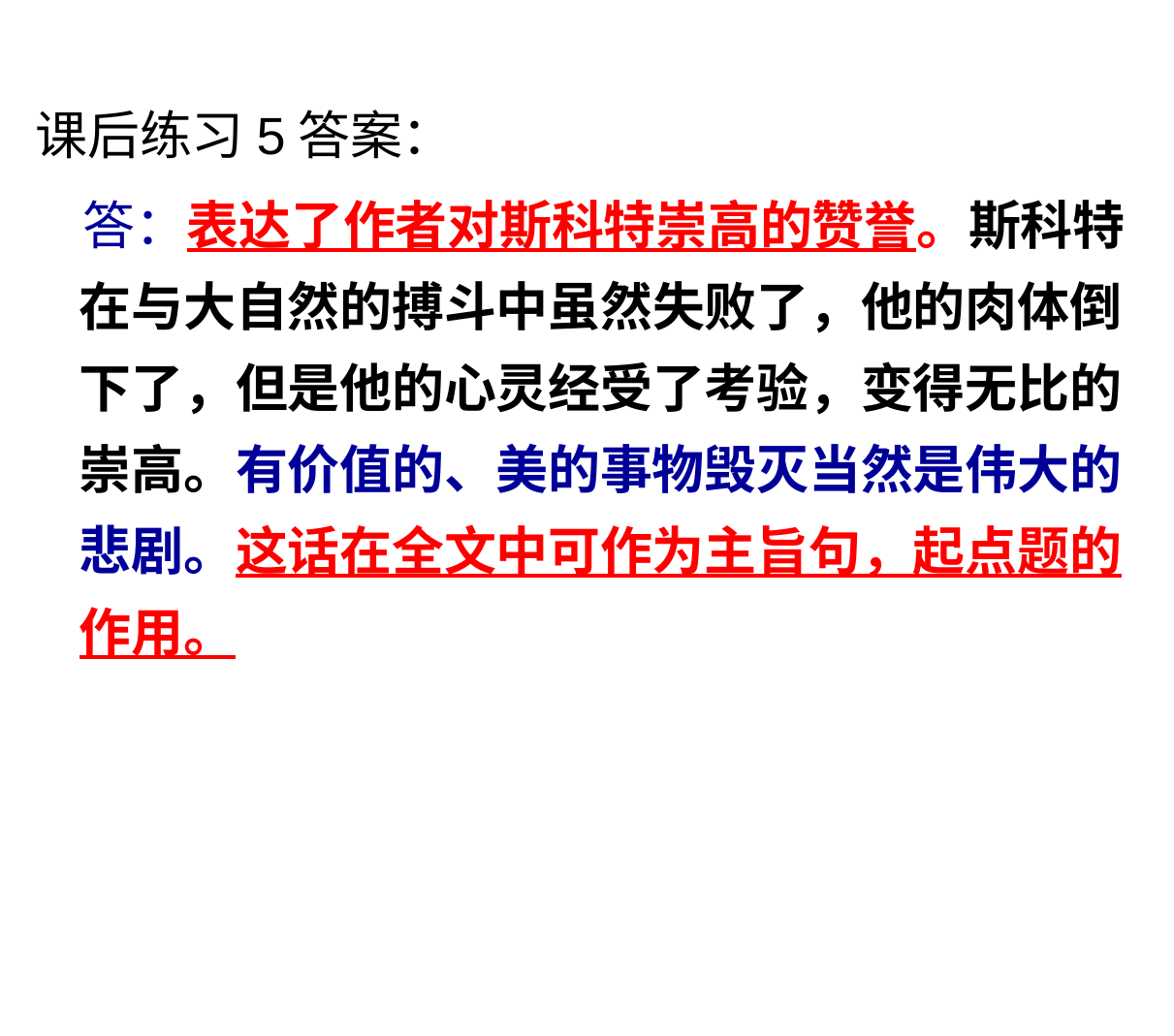

课后练习5答案：
   答：表达了作者对斯科特崇高的赞誉。斯科特在与大自然的搏斗中虽然失败了，他的肉体倒下了，但是他的心灵经受了考验，变得无比的崇高。有价值的、美的事物毁灭当然是伟大的悲剧。这话在全文中可作为主旨句，起点题的作用。